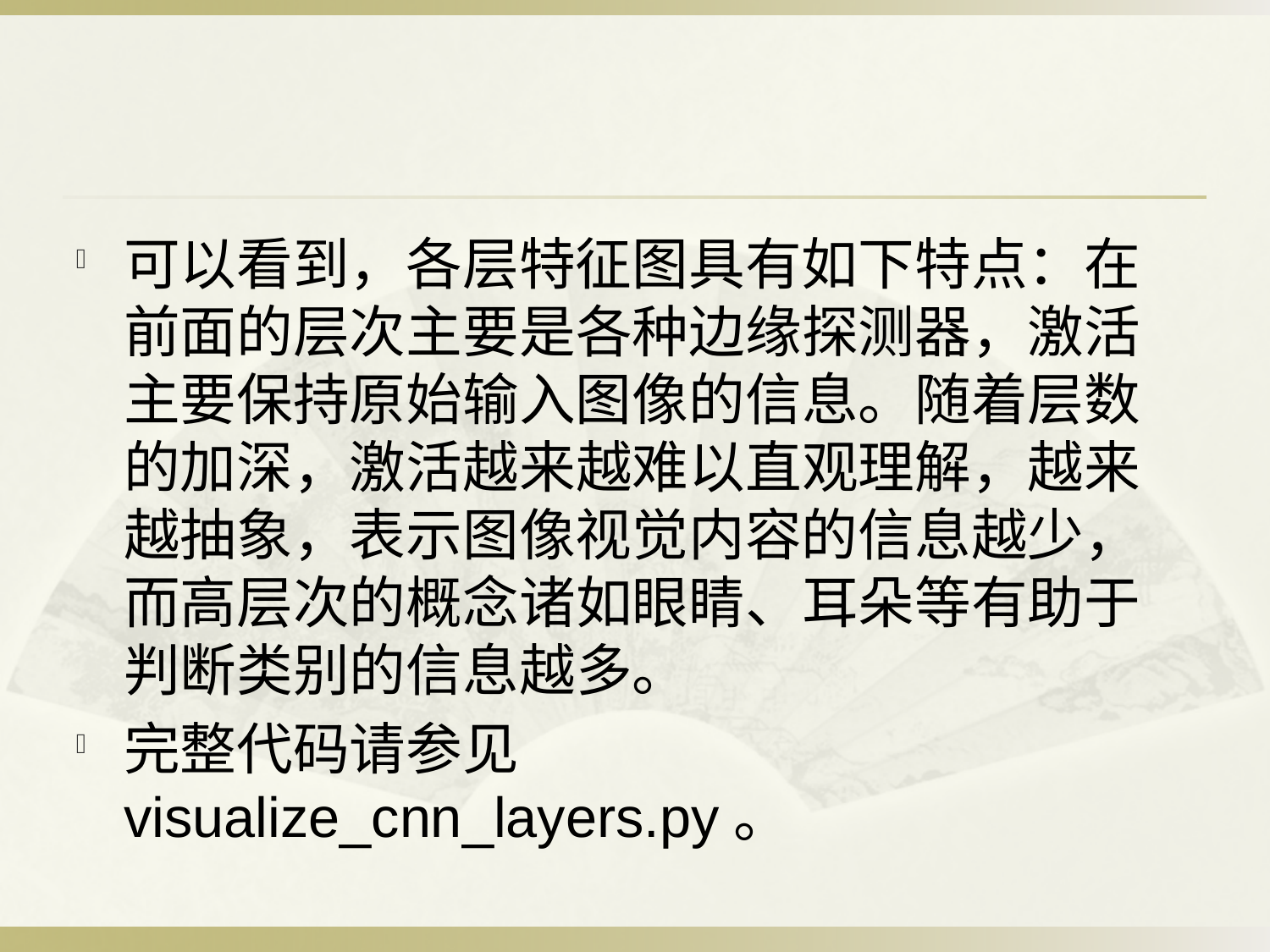

#
可以看到，各层特征图具有如下特点：在前面的层次主要是各种边缘探测器，激活主要保持原始输入图像的信息。随着层数的加深，激活越来越难以直观理解，越来越抽象，表示图像视觉内容的信息越少，而高层次的概念诸如眼睛、耳朵等有助于判断类别的信息越多。
完整代码请参见visualize_cnn_layers.py。